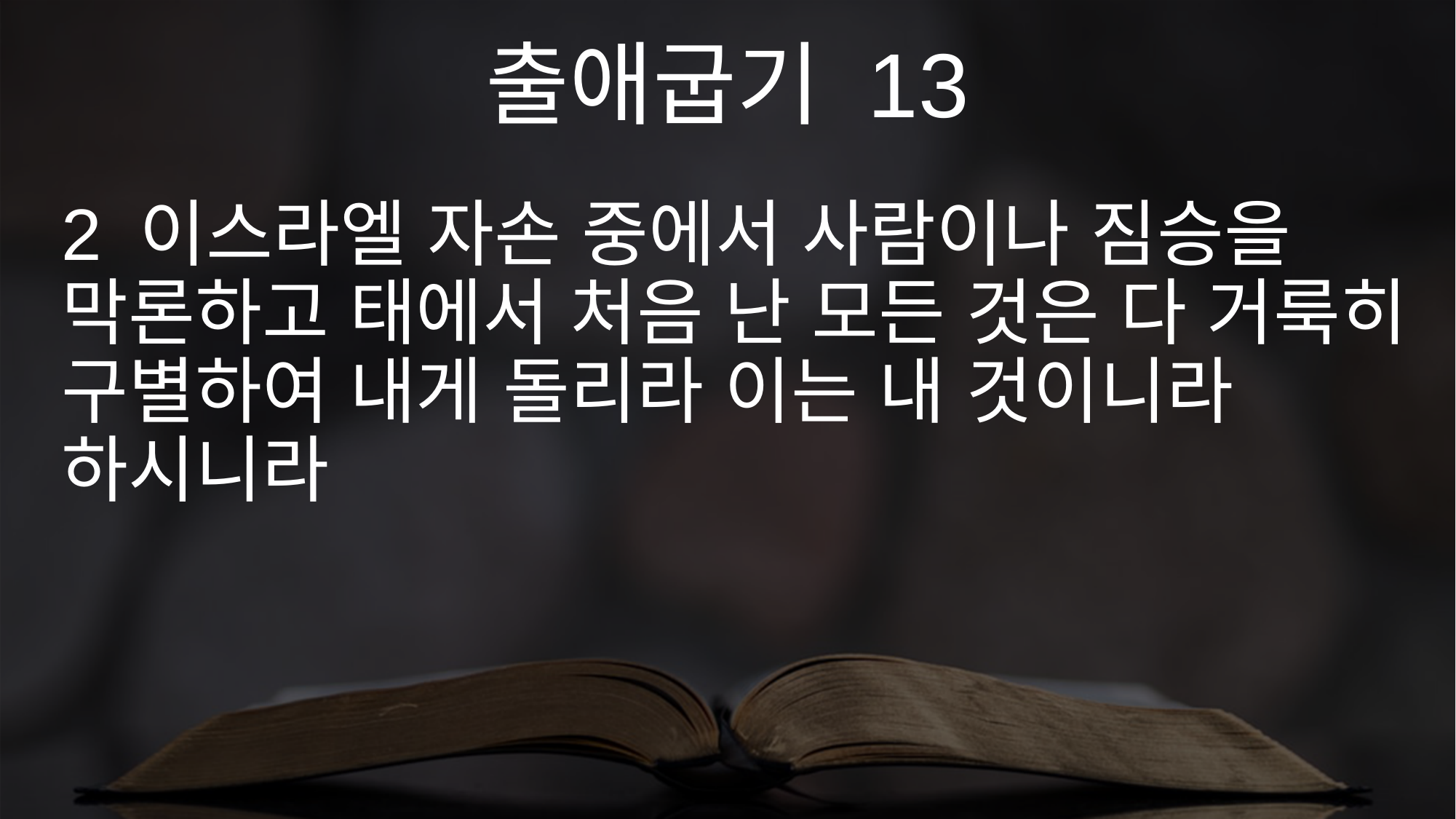

출애굽기 13
2 이스라엘 자손 중에서 사람이나 짐승을 막론하고 태에서 처음 난 모든 것은 다 거룩히 구별하여 내게 돌리라 이는 내 것이니라 하시니라